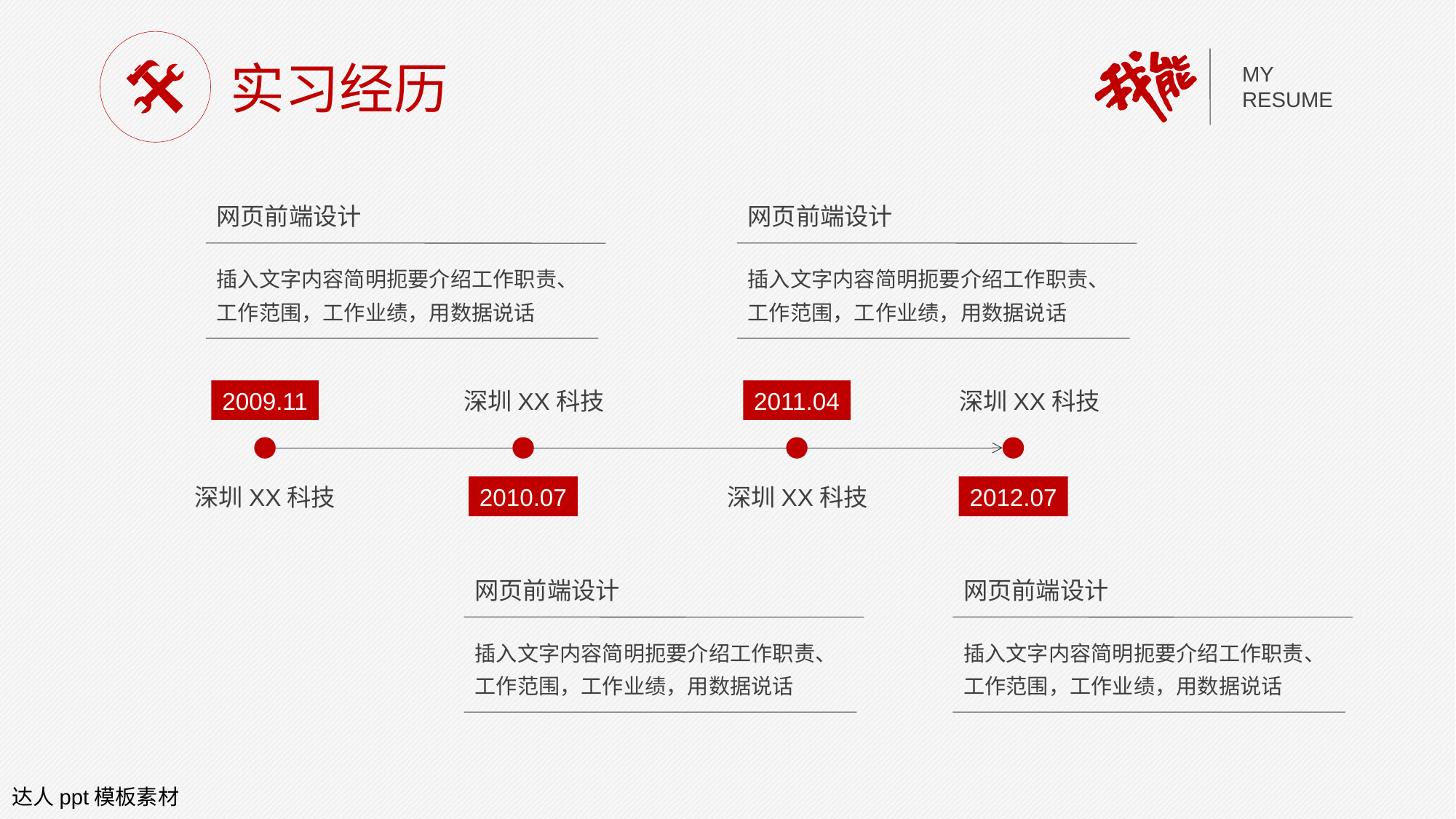

实习经历

MY
RESUME

网页前端设计
网页前端设计

插入文字内容简明扼要介绍工作职责、工作范围，工作业绩，用数据说话
插入文字内容简明扼要介绍工作职责、工作范围，工作业绩，用数据说话

2009.11
深圳XX科技
2011.04
深圳XX科技

深圳XX科技
2010.07
深圳XX科技
2012.07
网页前端设计
网页前端设计

插入文字内容简明扼要介绍工作职责、工作范围，工作业绩，用数据说话
插入文字内容简明扼要介绍工作职责、工作范围，工作业绩，用数据说话

达人ppt模板素材